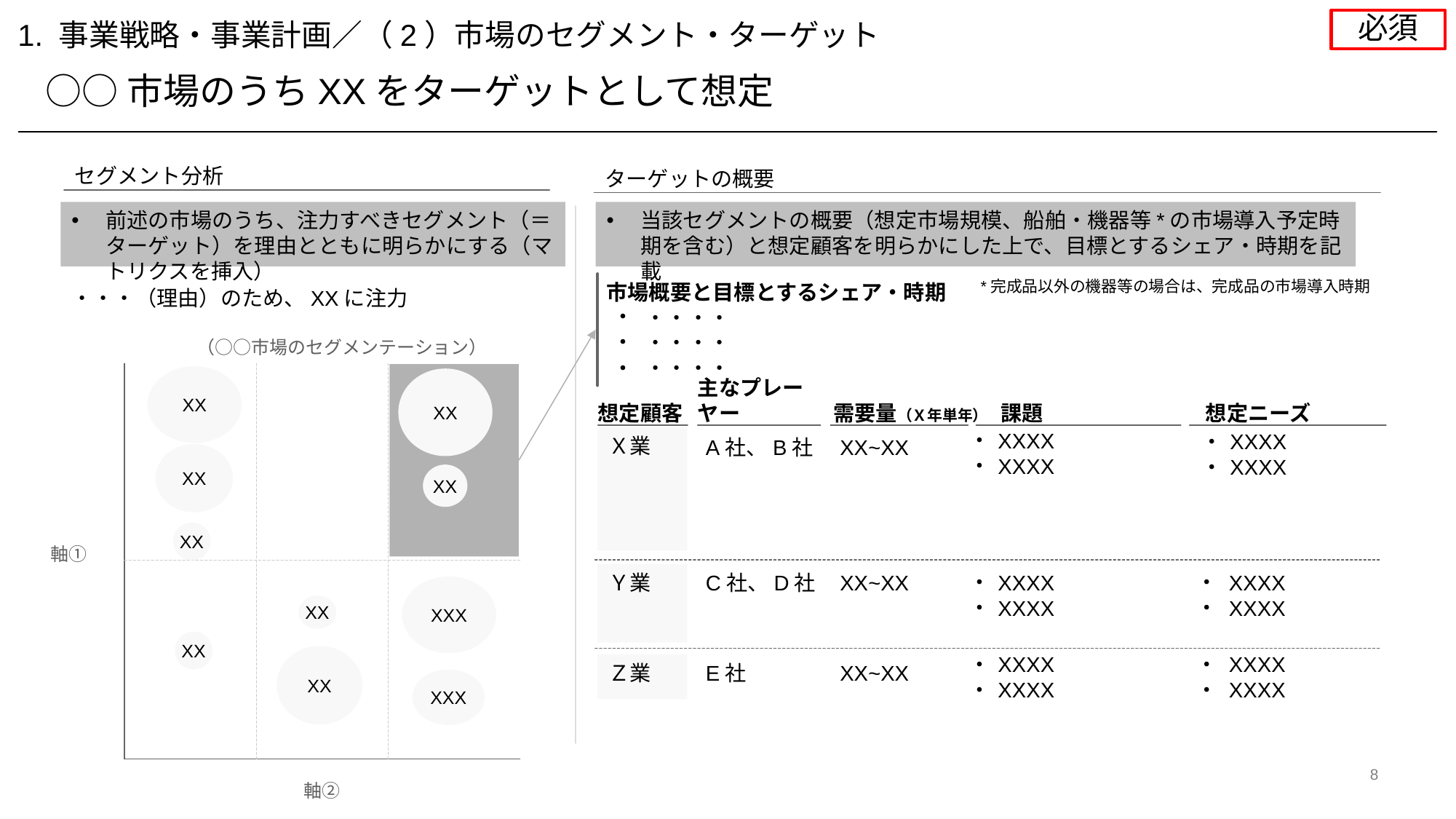

必須
1. 事業戦略・事業計画／（2）市場のセグメント・ターゲット
○○市場のうちXXをターゲットとして想定
セグメント分析
ターゲットの概要
前述の市場のうち、注力すべきセグメント（＝ターゲット）を理由とともに明らかにする（マトリクスを挿入）
当該セグメントの概要（想定市場規模、船舶・機器等*の市場導入予定時期を含む）と想定顧客を明らかにした上で、目標とするシェア・時期を記載
*完成品以外の機器等の場合は、完成品の市場導入時期
市場概要と目標とするシェア・時期
・・・・
・・・・
・・・・
・・・（理由）のため、XXに注力
（○○市場のセグメンテーション）

XX
XX
想定顧客
主なプレーヤー
需要量（Ｘ年単年）
課題
想定ニーズ
Ｘ業
A社、B社
XX~XX
XXXX
XXXX
XXXX
XXXX
XX
XX
XX
軸①
Ｙ業
C社、D社
XX~XX
XXXX
XXXX
XXXX
XXXX
XXX
XX
XX
XX
Ｚ業
E社
XX~XX
XXXX
XXXX
XXXX
XXXX
XXX
軸②